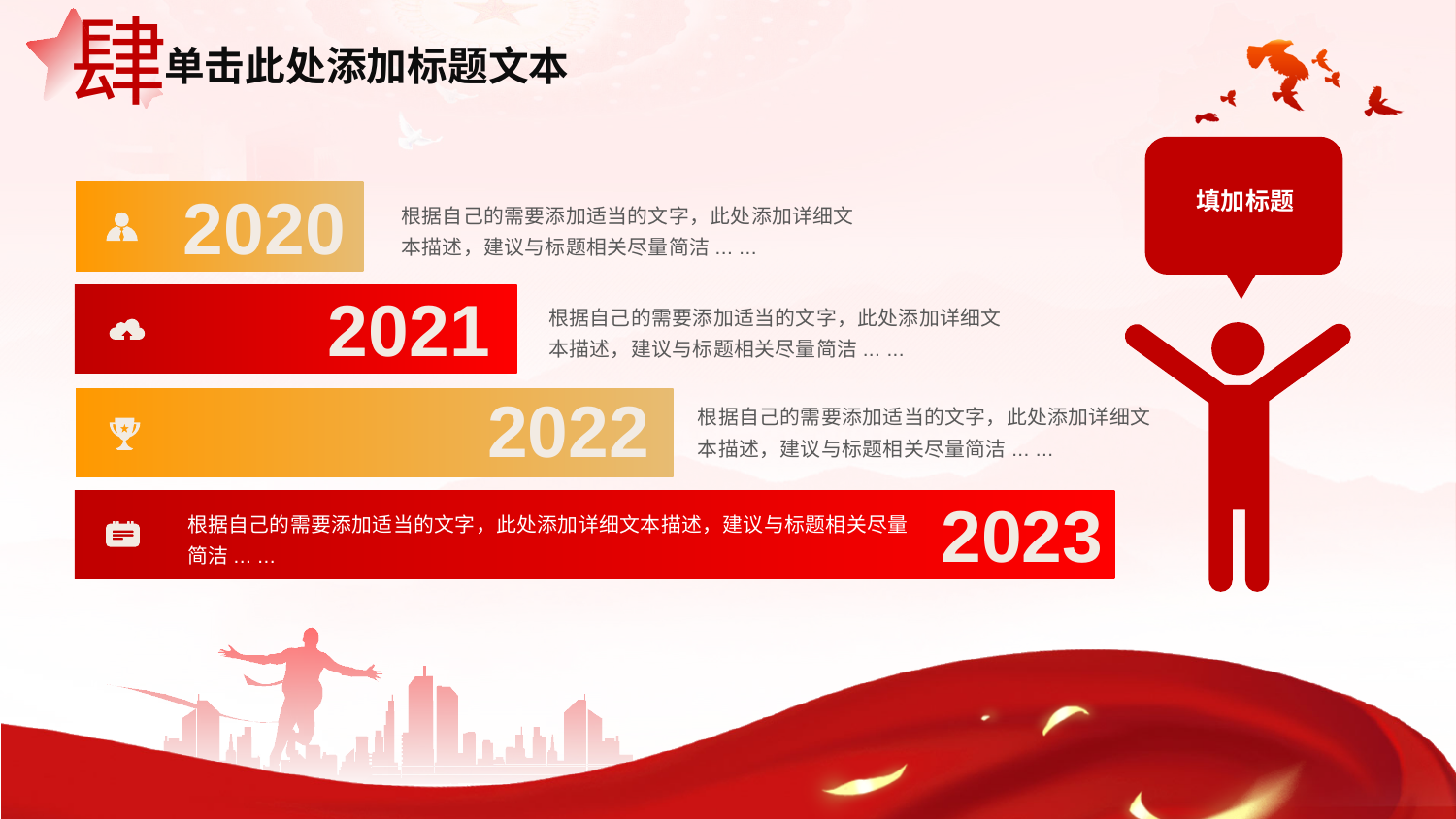

肆

单击此处添加标题文本

填加标题

2020

根据自己的需要添加适当的文字，此处添加详细文本描述，建议与标题相关尽量简洁... ...
2021

根据自己的需要添加适当的文字，此处添加详细文本描述，建议与标题相关尽量简洁... ...
2022

根据自己的需要添加适当的文字，此处添加详细文本描述，建议与标题相关尽量简洁... ...
2023

根据自己的需要添加适当的文字，此处添加详细文本描述，建议与标题相关尽量简洁... ...